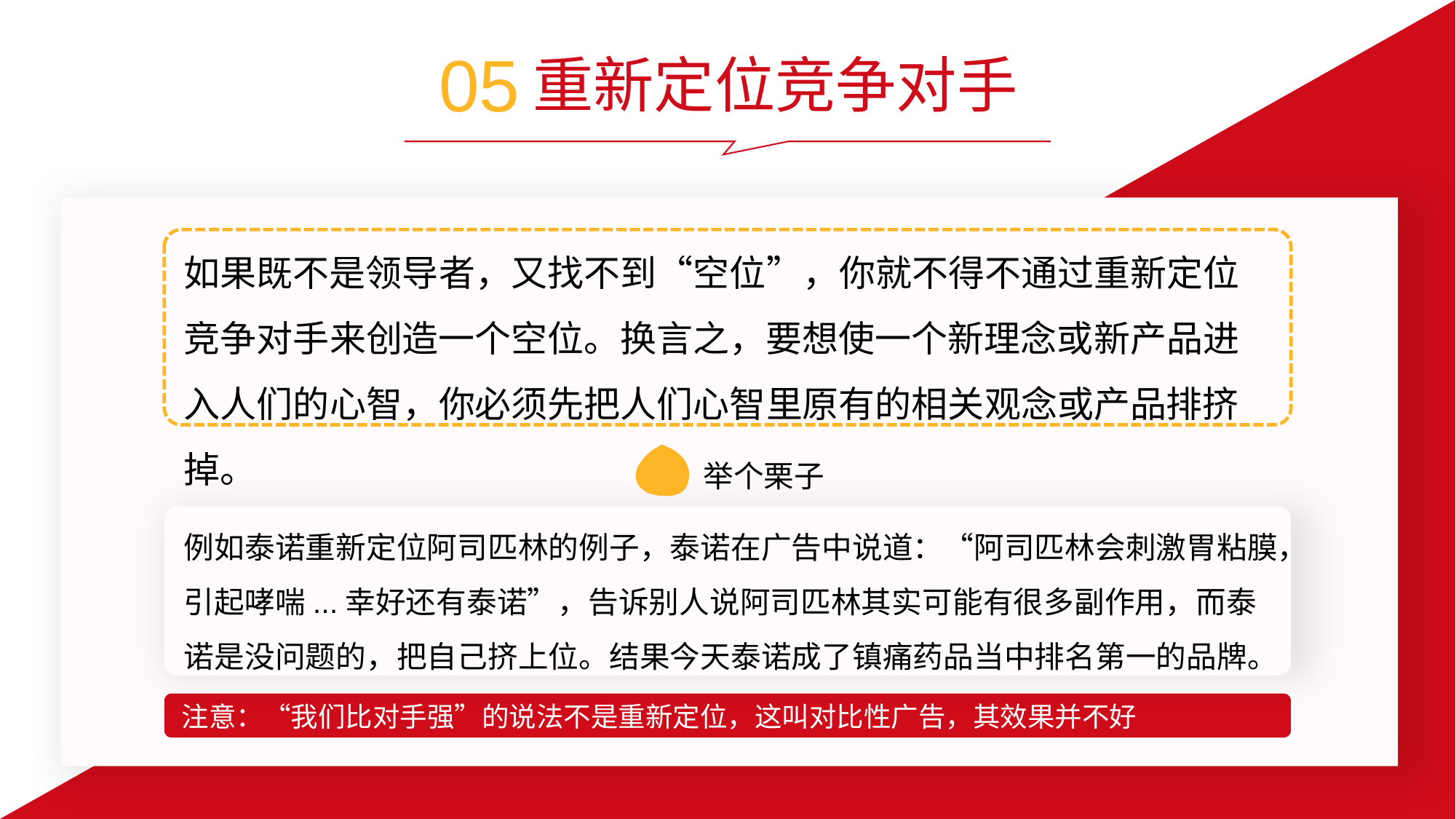

05
重新定位竞争对手

如果既不是领导者，又找不到“空位”，你就不得不通过重新定位竞争对手来创造一个空位。换言之，要想使一个新理念或新产品进入人们的心智，你必须先把人们心智里原有的相关观念或产品排挤掉。

举个栗子
例如泰诺重新定位阿司匹林的例子，泰诺在广告中说道：“阿司匹林会刺激胃粘膜，引起哮喘...幸好还有泰诺”，告诉别人说阿司匹林其实可能有很多副作用，而泰诺是没问题的，把自己挤上位。结果今天泰诺成了镇痛药品当中排名第一的品牌。

注意：“我们比对手强”的说法不是重新定位，这叫对比性广告，其效果并不好